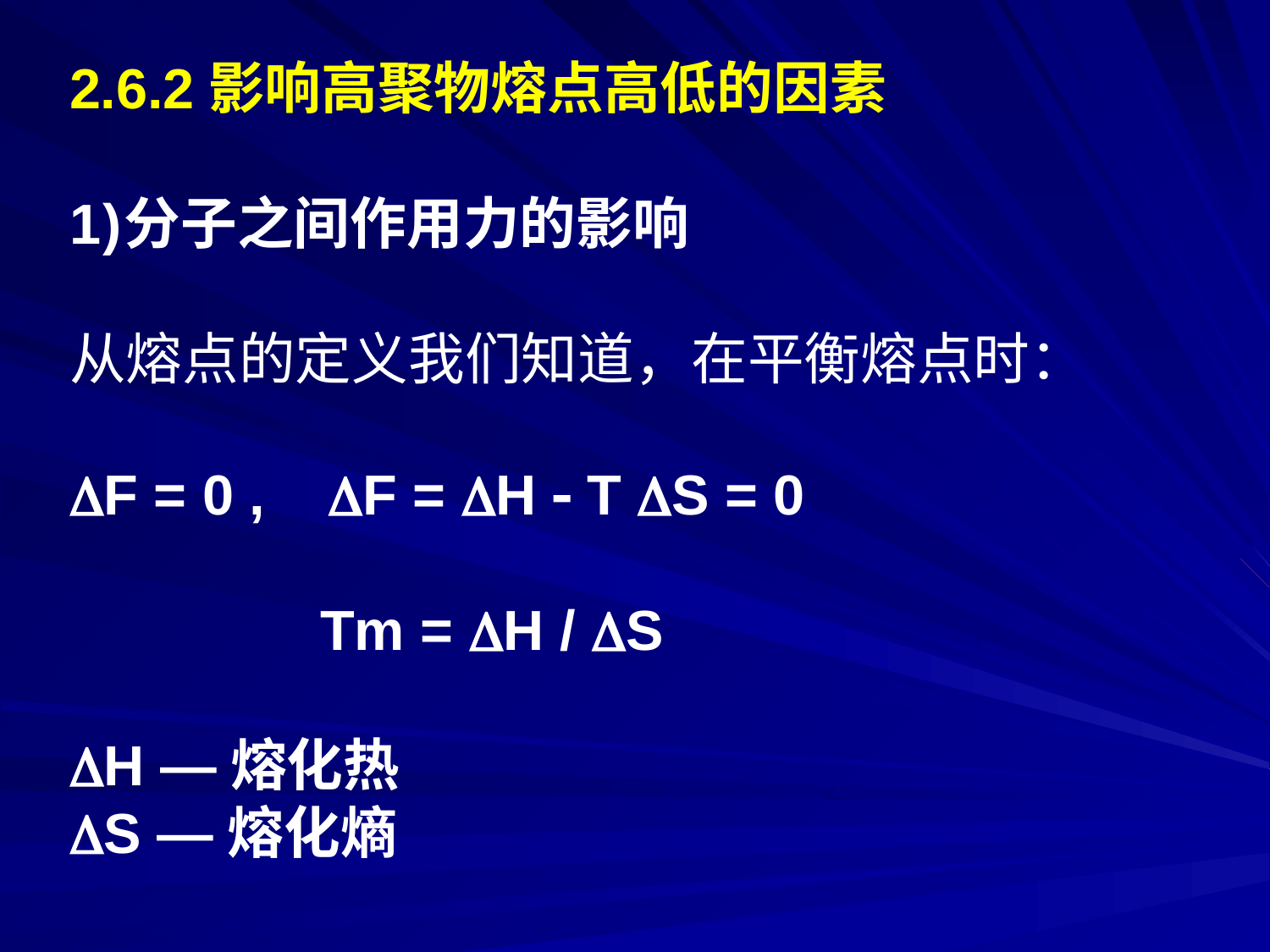

2.6.2影响高聚物熔点高低的因素

分子之间作用力的影响

从熔点的定义我们知道，在平衡熔点时：

ΔF = 0 ,    ΔF = ΔH − T ΔS = 0

                Tm = ΔH / ΔS

ΔH —熔化热
ΔS —熔化熵